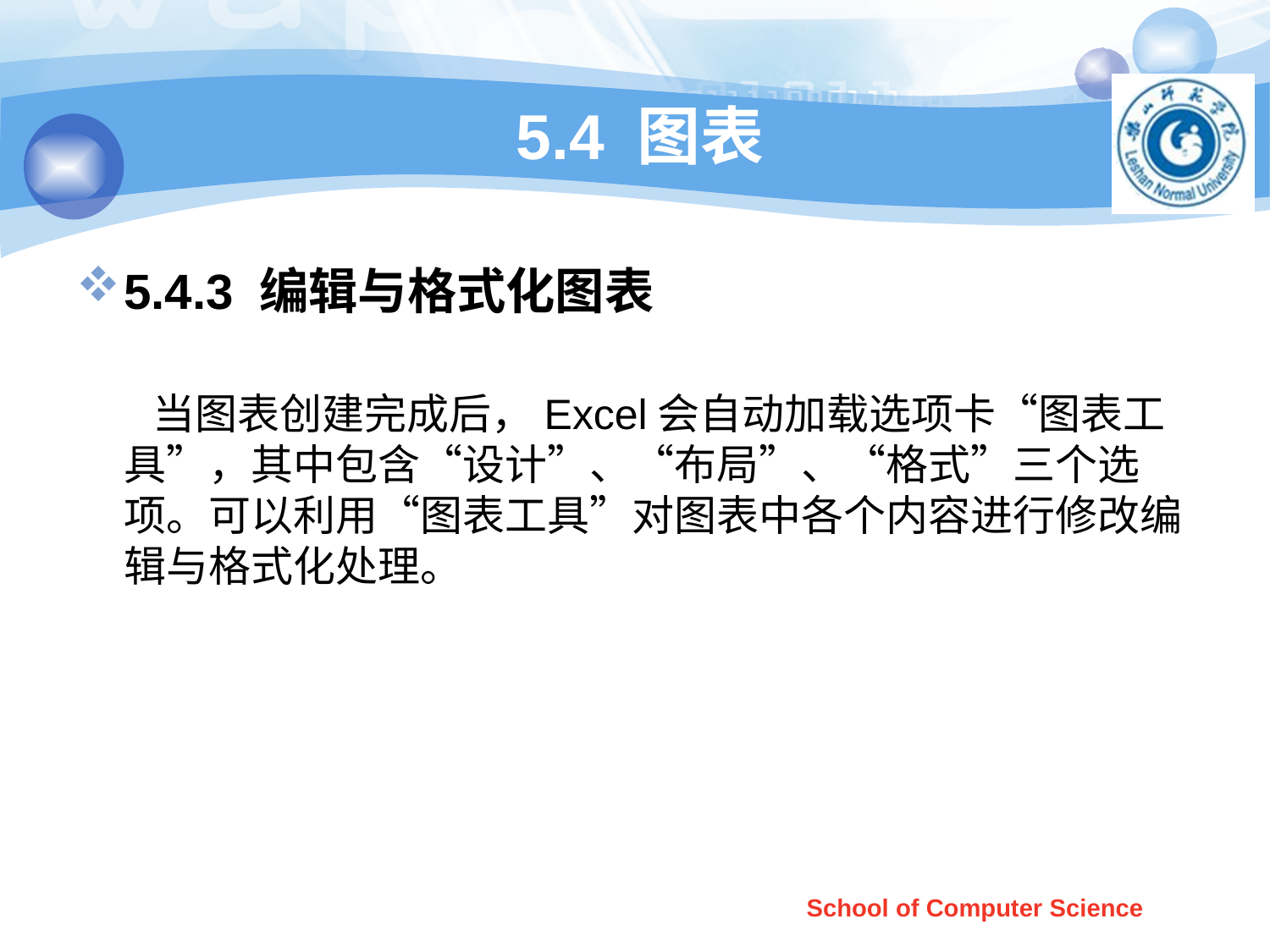

# 5.4 图表
5.4.3 编辑与格式化图表

       当图表创建完成后，Excel会自动加载选项卡“图表工具”，其中包含“设计”、“布局”、“格式”三个选项。可以利用“图表工具”对图表中各个内容进行修改编辑与格式化处理。
School of Computer Science